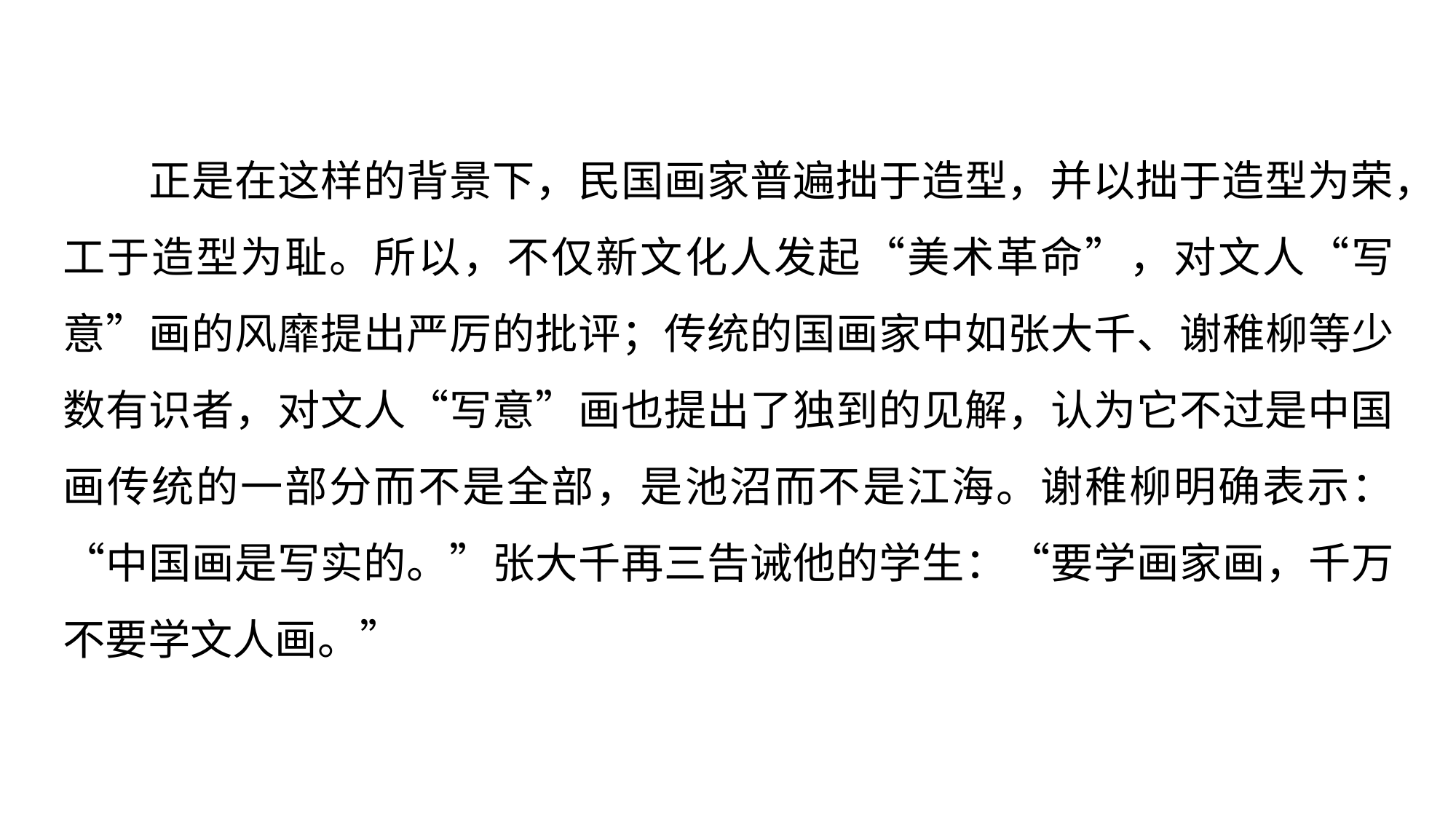

正是在这样的背景下，民国画家普遍拙于造型，并以拙于造型为荣，工于造型为耻。所以，不仅新文化人发起“美术革命”，对文人“写意”画的风靡提出严厉的批评；传统的国画家中如张大千、谢稚柳等少数有识者，对文人“写意”画也提出了独到的见解，认为它不过是中国画传统的一部分而不是全部，是池沼而不是江海。谢稚柳明确表示：“中国画是写实的。”张大千再三告诫他的学生：“要学画家画，千万不要学文人画。”